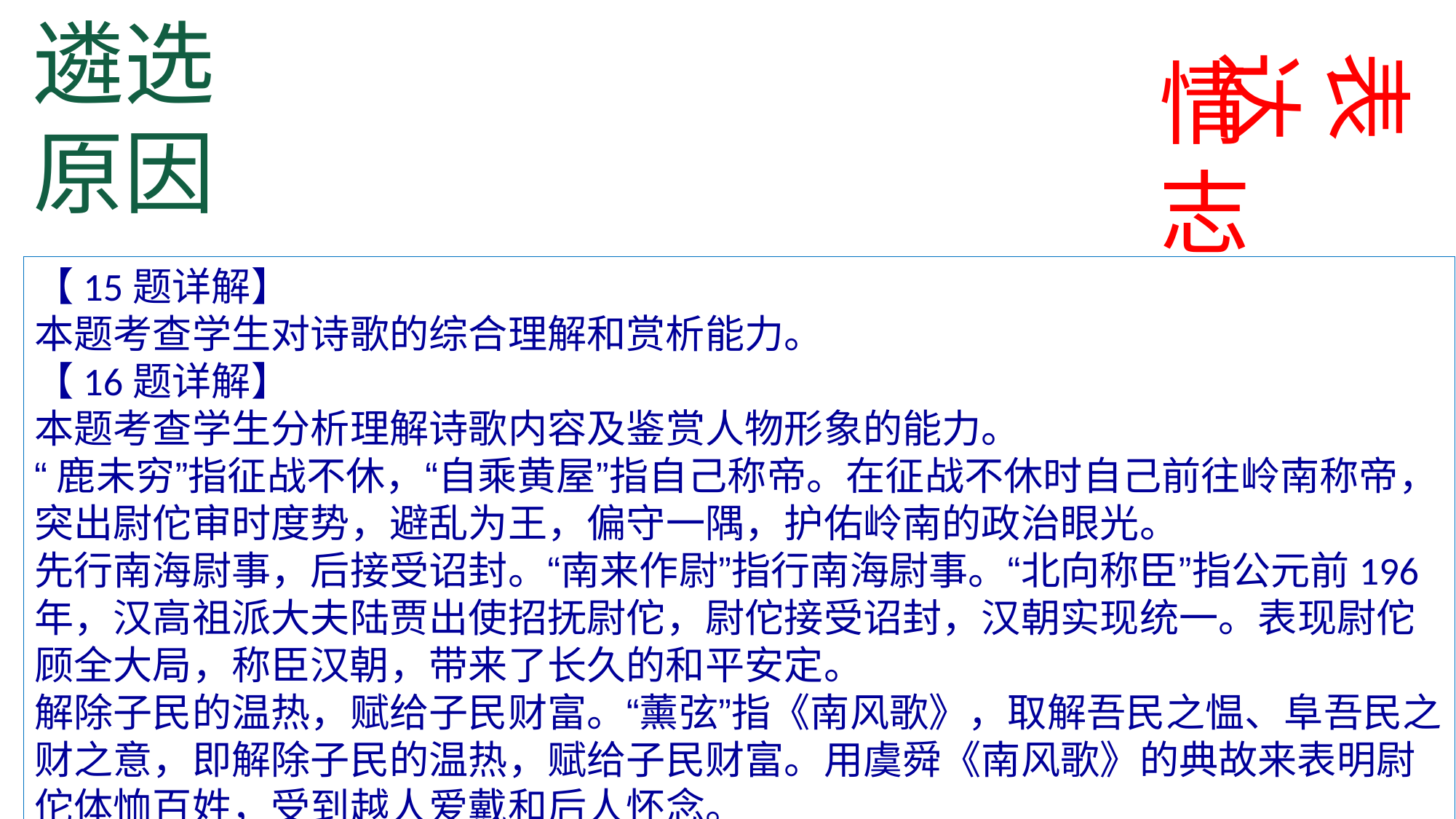

遴选原因
情志
表达
【15题详解】
本题考查学生对诗歌的综合理解和赏析能力。
【16题详解】
本题考查学生分析理解诗歌内容及鉴赏人物形象的能力。
“鹿未穷”指征战不休，“自乘黄屋”指自己称帝。在征战不休时自己前往岭南称帝，突出尉佗审时度势，避乱为王，偏守一隅，护佑岭南的政治眼光。
先行南海尉事，后接受诏封。“南来作尉”指行南海尉事。“北向称臣”指公元前196年，汉高祖派大夫陆贾出使招抚尉佗，尉佗接受诏封，汉朝实现统一。表现尉佗顾全大局，称臣汉朝，带来了长久的和平安定。
解除子民的温热，赋给子民财富。“薰弦”指《南风歌》，取解吾民之愠、阜吾民之财之意，即解除子民的温热，赋给子民财富。用虞舜《南风歌》的典故来表明尉佗体恤百姓，受到越人爱戴和后人怀念。